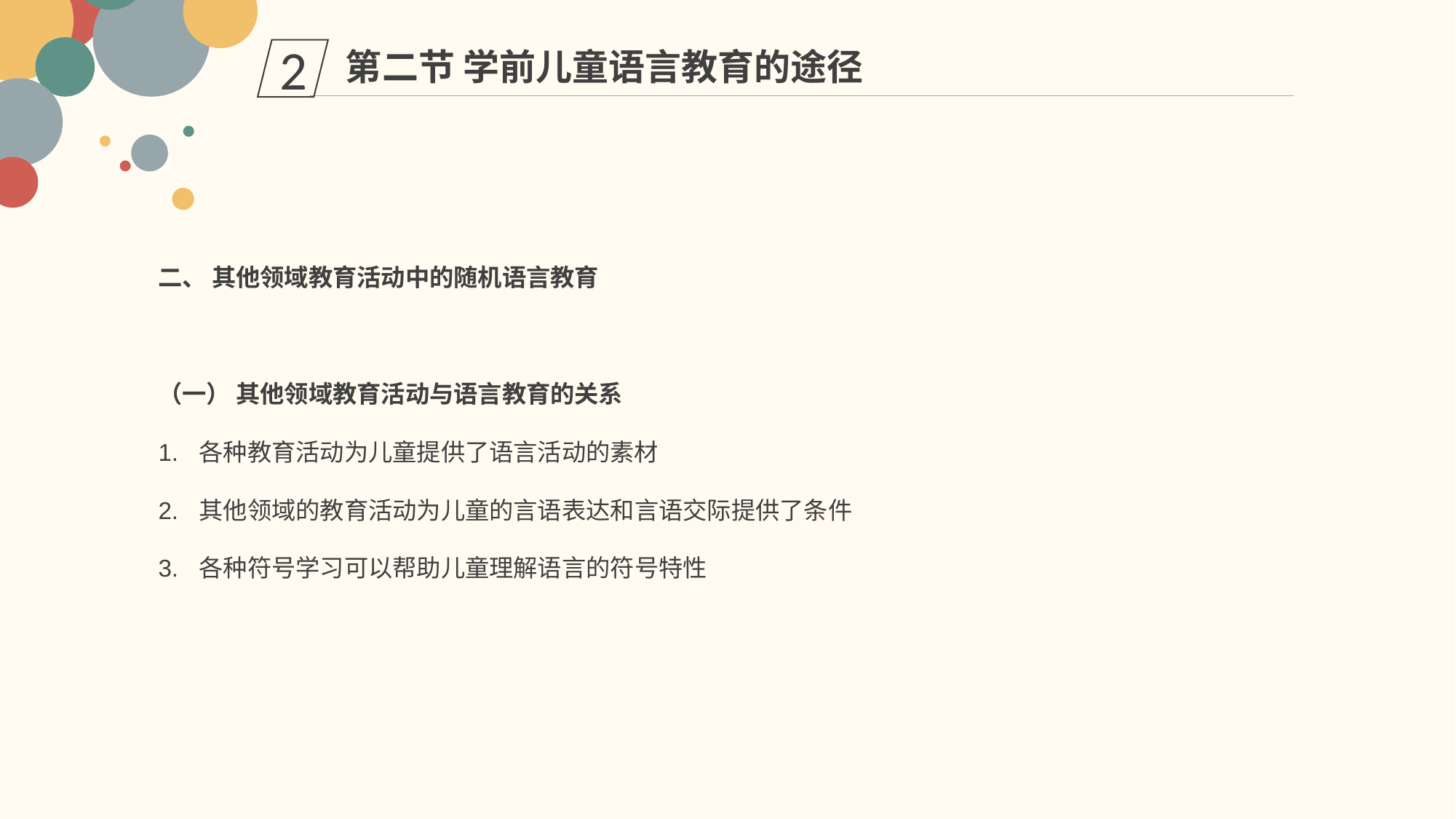

第二节 学前儿童语言教育的途径
2
二、 其他领域教育活动中的随机语言教育

（一） 其他领域教育活动与语言教育的关系
各种教育活动为儿童提供了语言活动的素材
其他领域的教育活动为儿童的言语表达和言语交际提供了条件
各种符号学习可以帮助儿童理解语言的符号特性